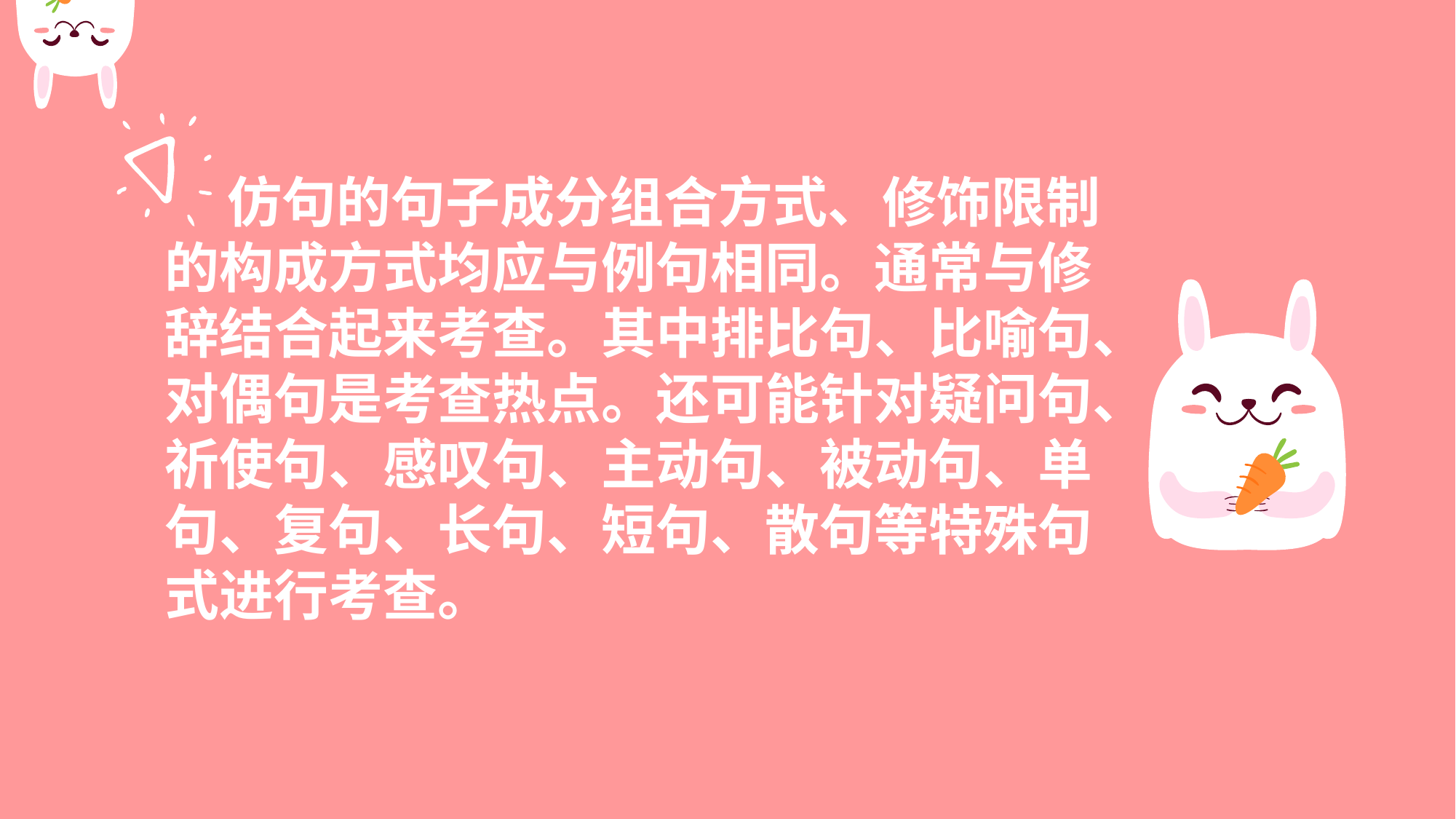

仿句的句子成分组合方式、修饰限制的构成方式均应与例句相同。通常与修辞结合起来考查。其中排比句、比喻句、对偶句是考查热点。还可能针对疑问句、祈使句、感叹句、主动句、被动句、单句、复句、长句、短句、散句等特殊句式进行考查。